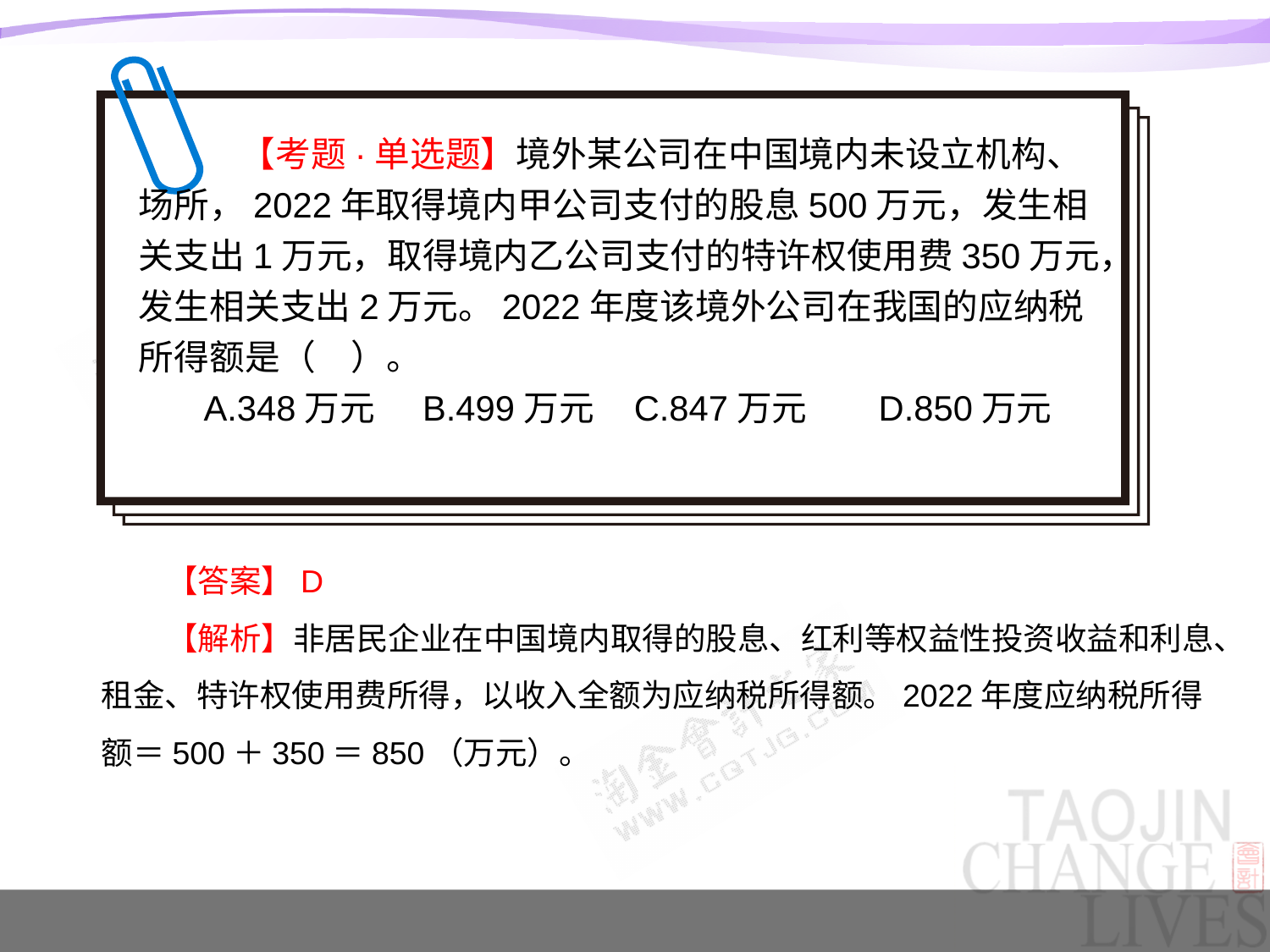

【考题·单选题】境外某公司在中国境内未设立机构、场所，2022年取得境内甲公司支付的股息500万元，发生相关支出1万元，取得境内乙公司支付的特许权使用费350万元，发生相关支出2万元。2022年度该境外公司在我国的应纳税所得额是（　）。
A.348万元     B.499万元    C.847万元        D.850万元

【答案】D
【解析】非居民企业在中国境内取得的股息、红利等权益性投资收益和利息、租金、特许权使用费所得，以收入全额为应纳税所得额。2022年度应纳税所得额＝500＋350＝850（万元）。